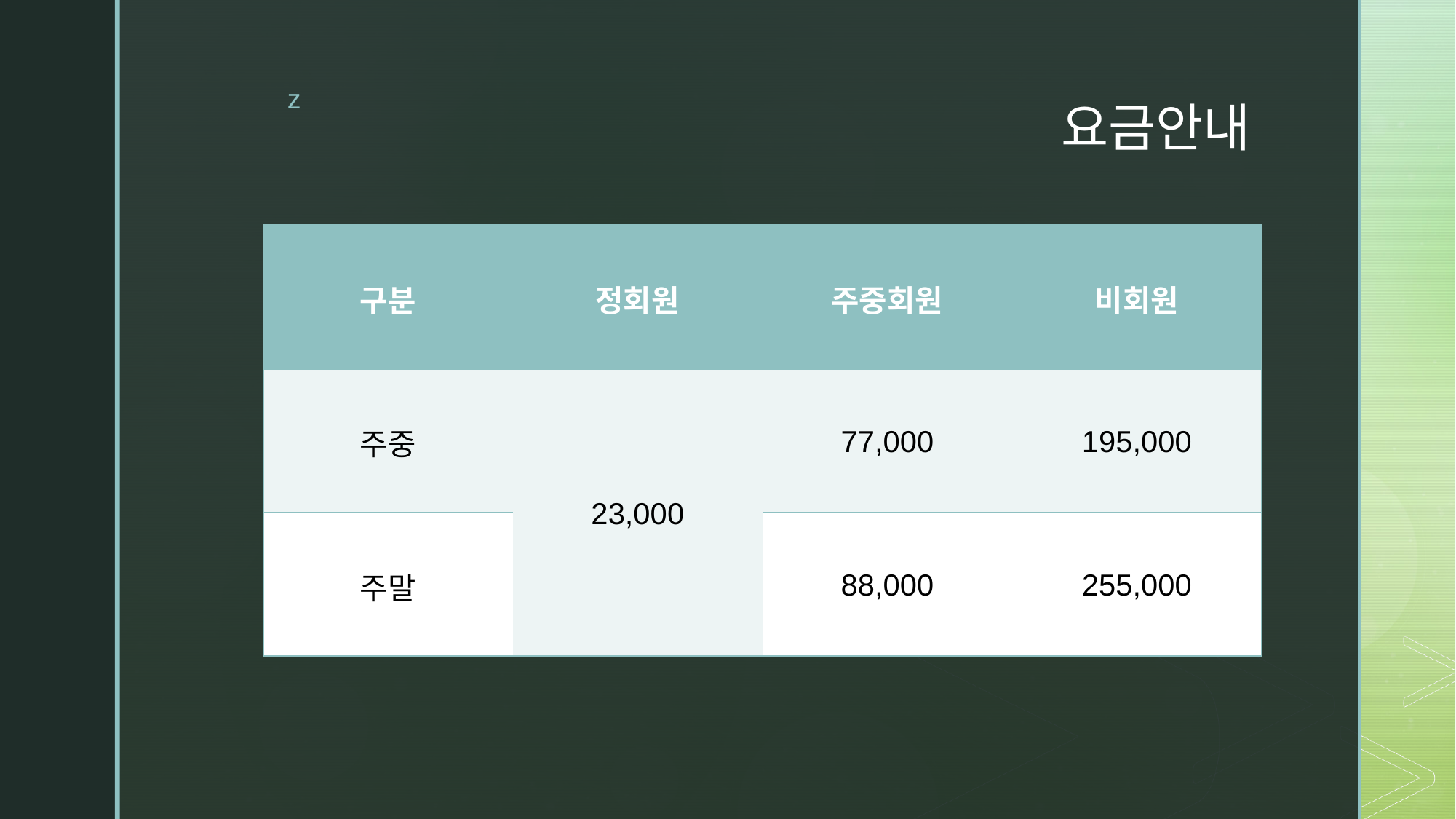

# 요금안내
| 구분 | 정회원 | 주중회원 | 비회원 |
| --- | --- | --- | --- |
| 주중 | 23,000 | 77,000 | 195,000 |
| 주말 |  | 88,000 | 255,000 |